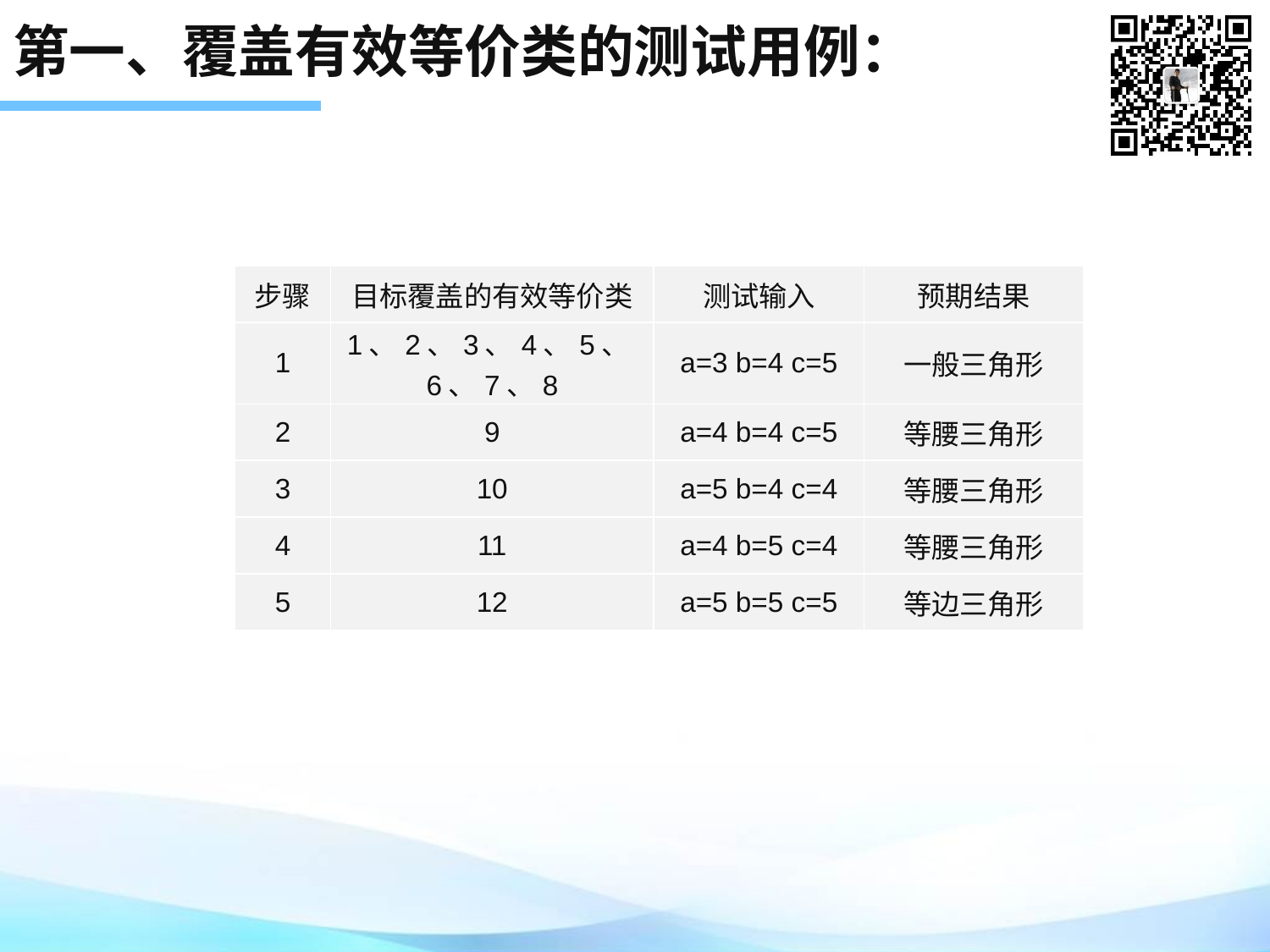

# 第一、覆盖有效等价类的测试用例：
| 步骤 | 目标覆盖的有效等价类 | 测试输入 | 预期结果 |
| --- | --- | --- | --- |
| 1 | 1、2、3、4、5、6、7、8 | a=3 b=4 c=5 | 一般三角形 |
| 2 | 9 | a=4 b=4 c=5 | 等腰三角形 |
| 3 | 10 | a=5 b=4 c=4 | 等腰三角形 |
| 4 | 11 | a=4 b=5 c=4 | 等腰三角形 |
| 5 | 12 | a=5 b=5 c=5 | 等边三角形 |